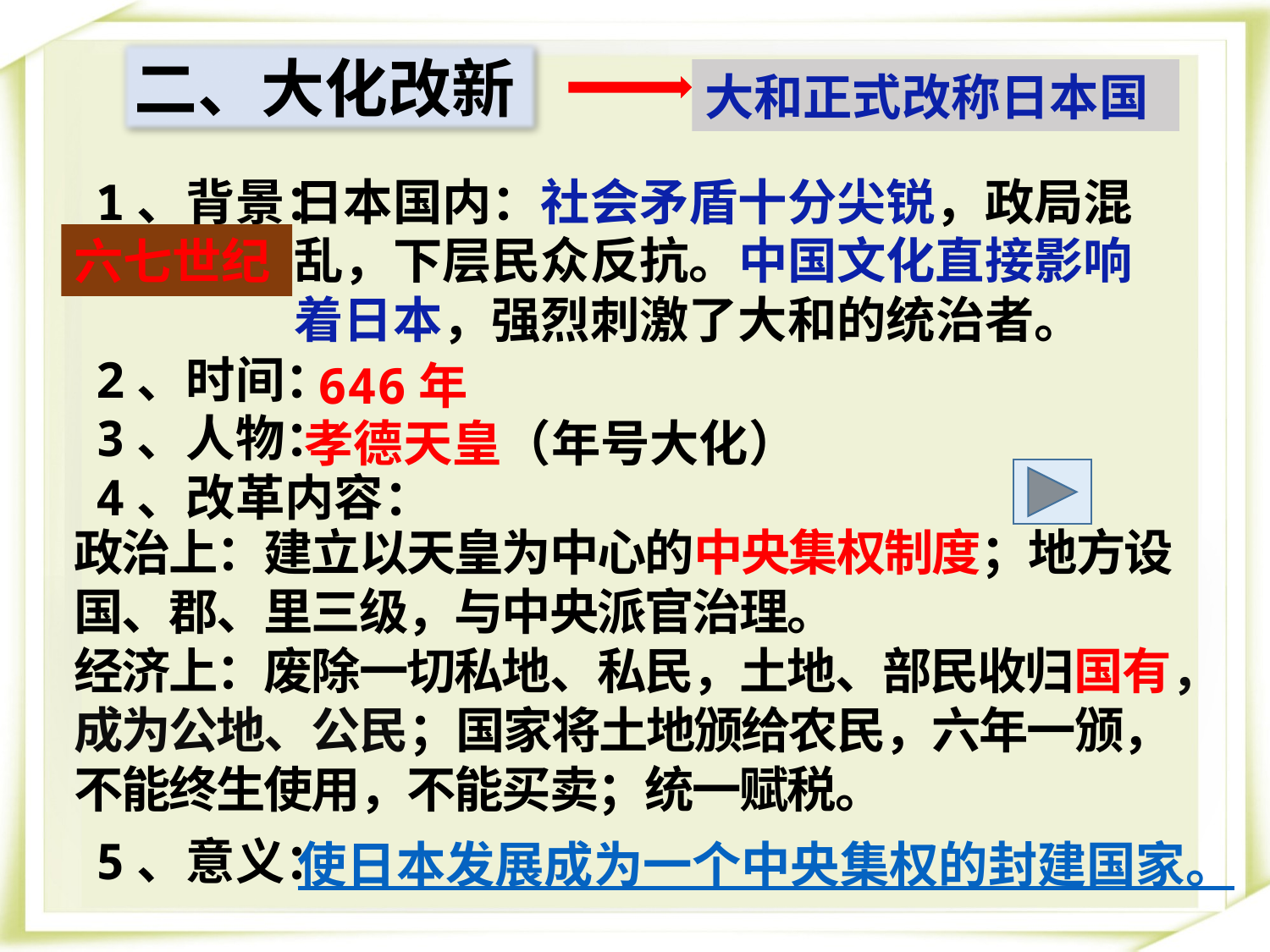

二、大化改新
大和正式改称日本国

1、背景：

2、时间：
3、人物：
4、改革内容：

5、意义：
日本国内：社会矛盾十分尖锐，政局混乱，下层民众反抗。中国文化直接影响着日本，强烈刺激了大和的统治者。
六七世纪
646年
孝德天皇（年号大化）

政治上：建立以天皇为中心的中央集权制度；地方设国、郡、里三级，与中央派官治理。
经济上：废除一切私地、私民，土地、部民收归国有，成为公地、公民；国家将土地颁给农民，六年一颁，不能终生使用，不能买卖；统一赋税。
使日本发展成为一个中央集权的封建国家。